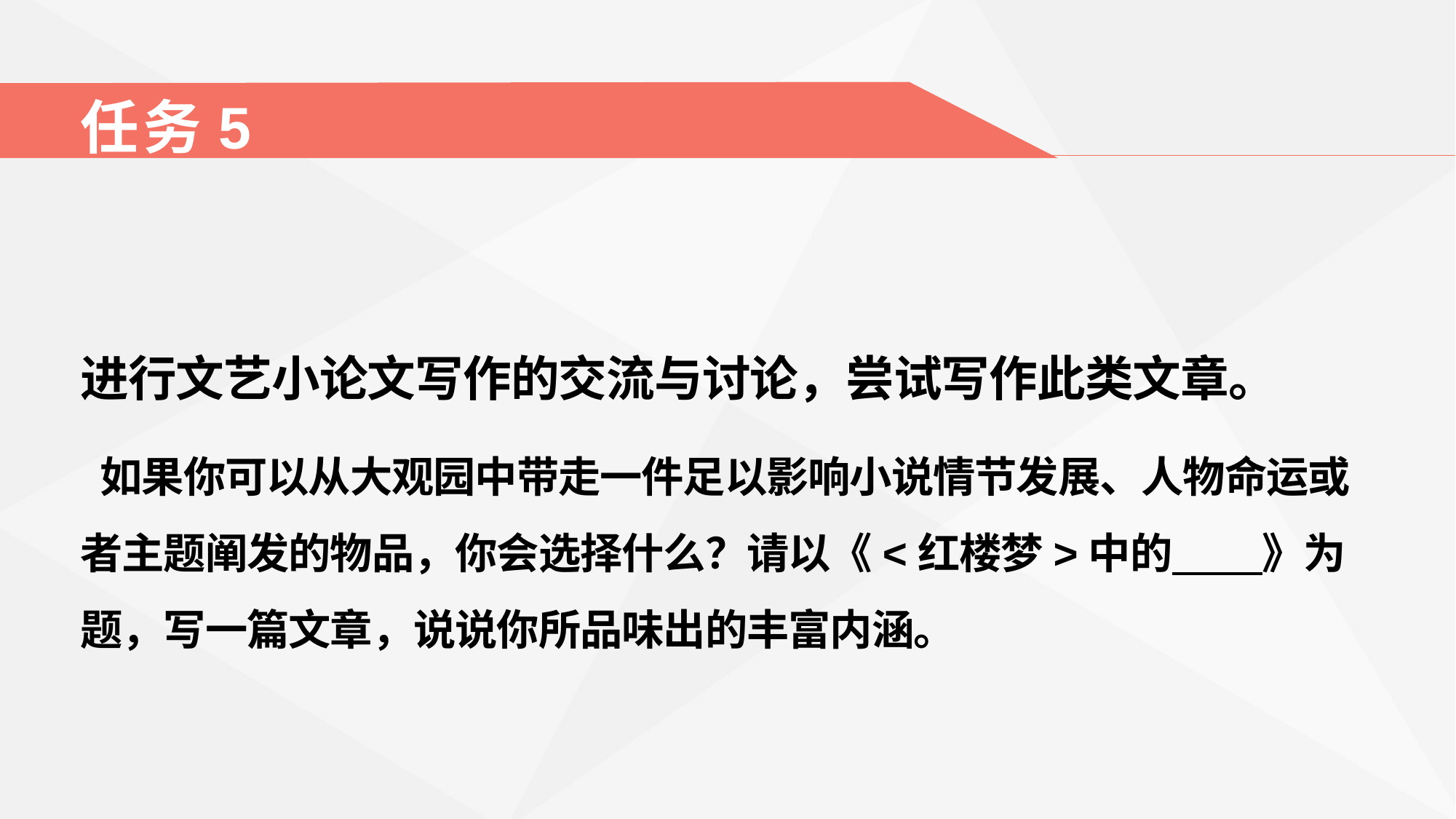

任务5
进行文艺小论文写作的交流与讨论，尝试写作此类文章。
 如果你可以从大观园中带走一件足以影响小说情节发展、人物命运或者主题阐发的物品，你会选择什么？请以《<红楼梦>中的          》为题，写一篇文章，说说你所品味出的丰富内涵。